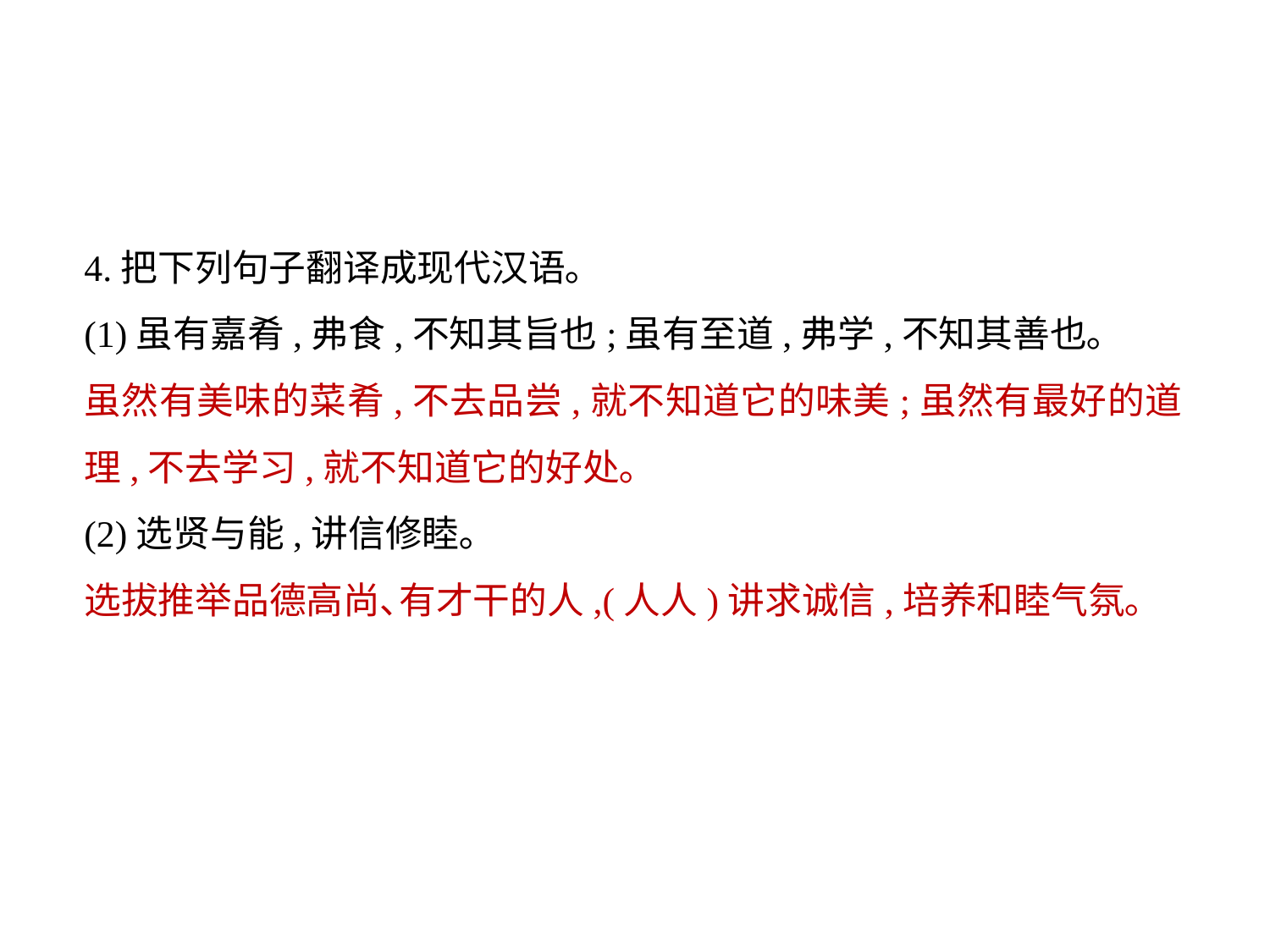

4.把下列句子翻译成现代汉语｡
(1)虽有嘉肴,弗食,不知其旨也;虽有至道,弗学,不知其善也｡
虽然有美味的菜肴,不去品尝,就不知道它的味美;虽然有最好的道理,不去学习,就不知道它的好处｡
(2)选贤与能,讲信修睦｡
选拔推举品德高尚､有才干的人,(人人)讲求诚信,培养和睦气氛｡